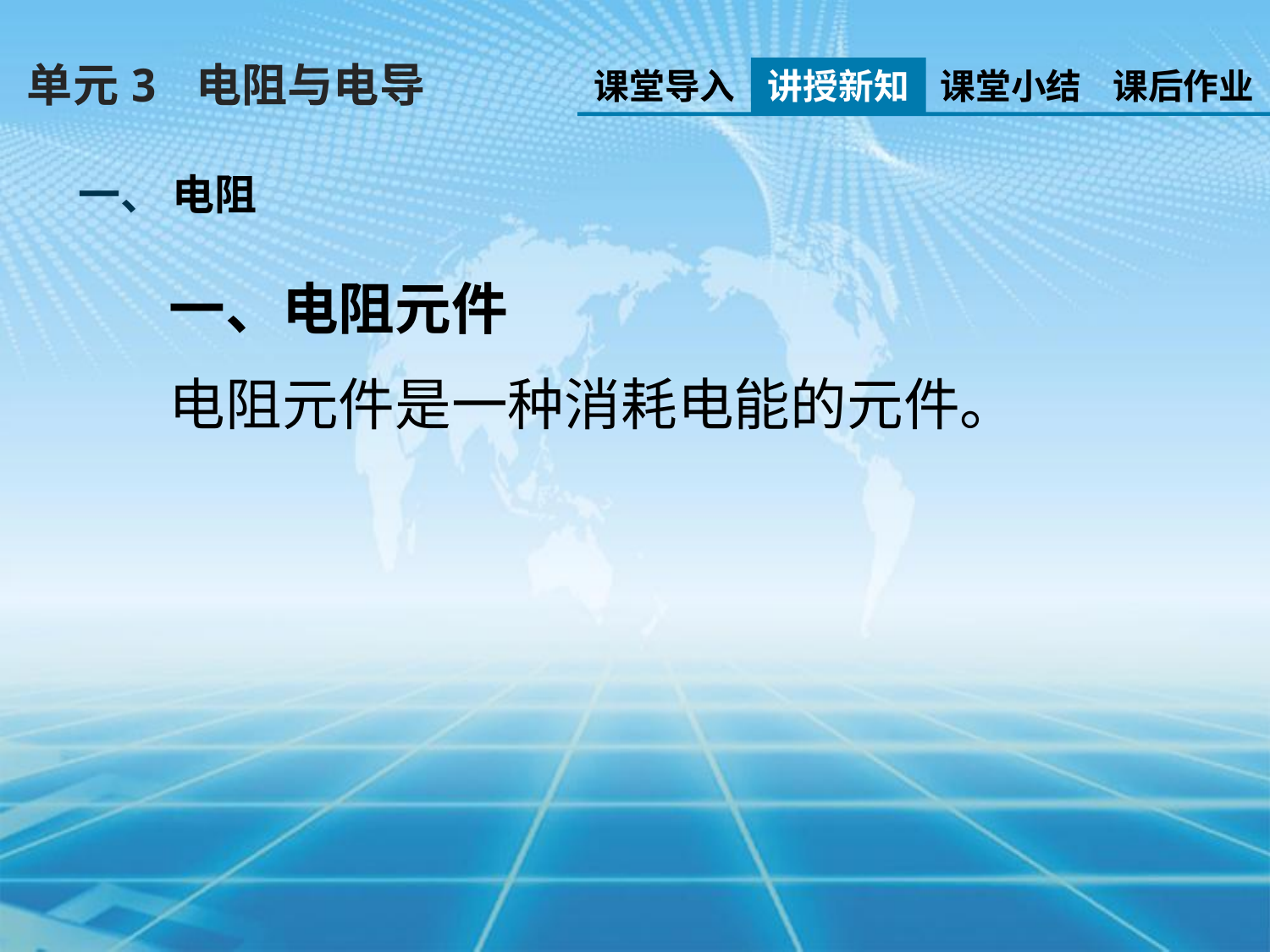

单元3 电阻与电导
课堂导入
讲授新知
课堂小结
课后作业
一、 电阻
一、电阻元件
电阻元件是一种消耗电能的元件。